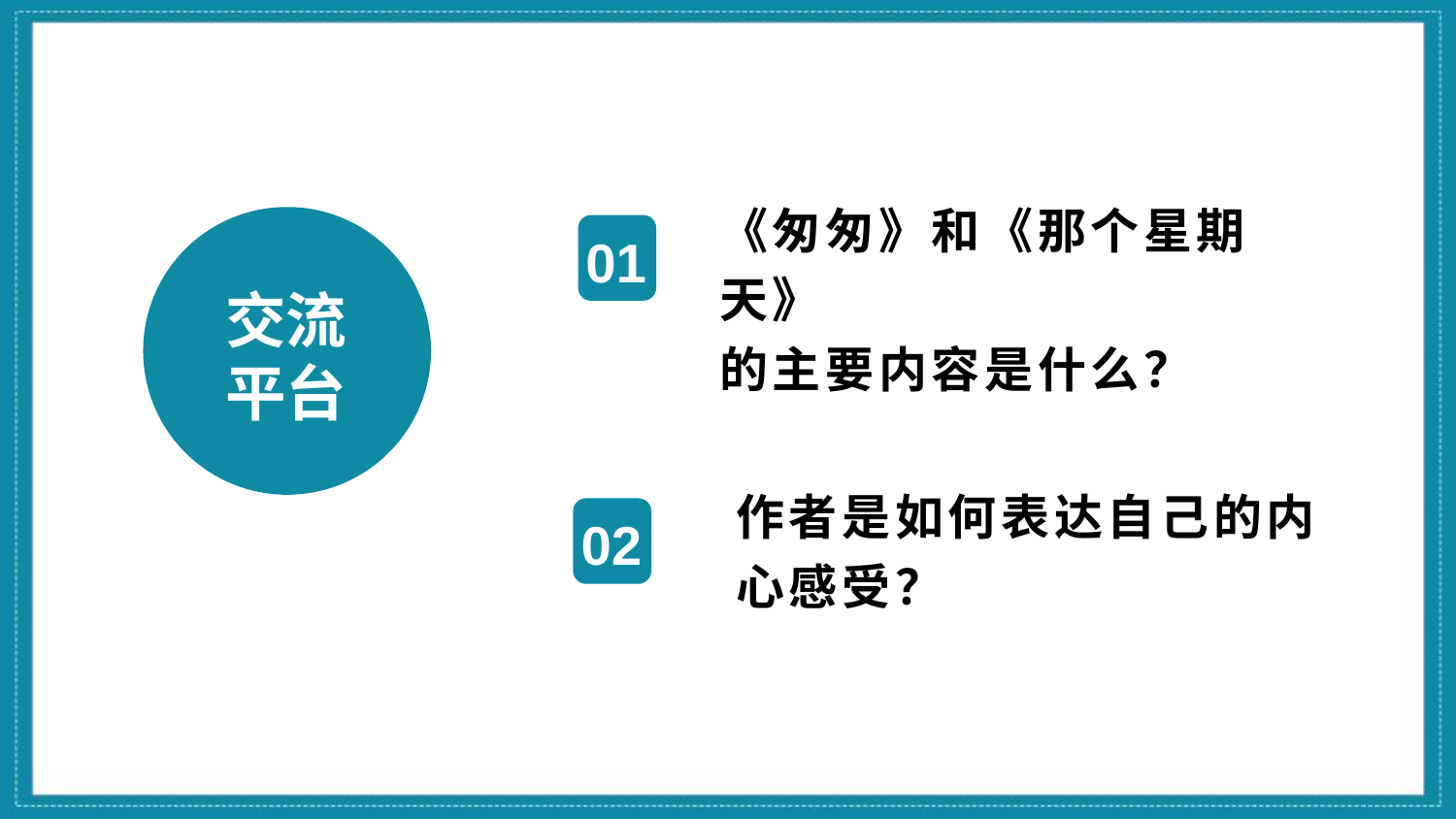

《匆匆》和《那个星期天》
的主要内容是什么？

01

交流
平台
作者是如何表达自己的内心感受？

02